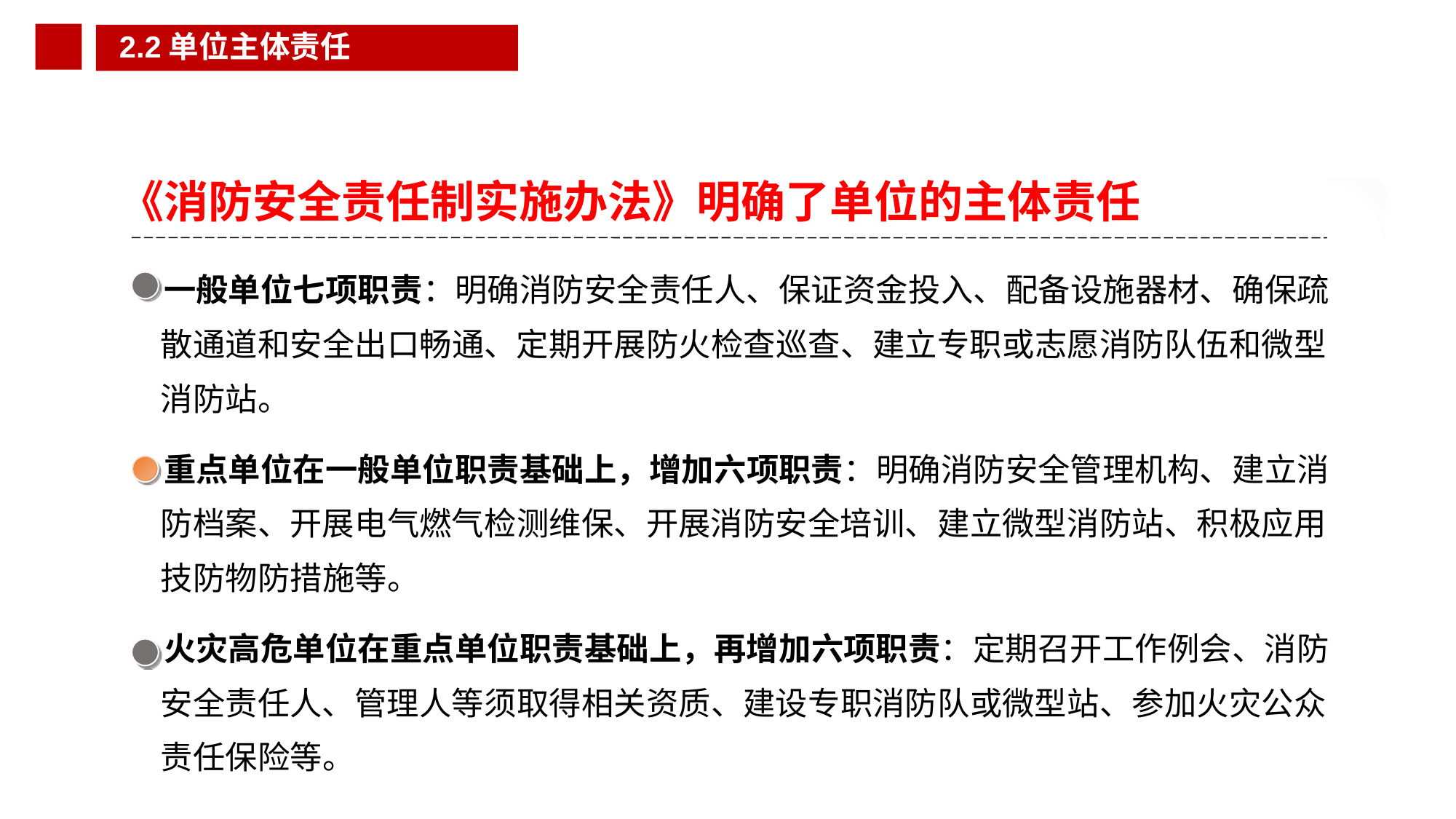

2.2单位主体责任

《消防安全责任制实施办法》明确了单位的主体责任

     一般单位七项职责：明确消防安全责任人、保证资金投入、配备设施器材、确保疏散通道和安全出口畅通、定期开展防火检查巡查、建立专职或志愿消防队伍和微型消防站。
     重点单位在一般单位职责基础上，增加六项职责：明确消防安全管理机构、建立消防档案、开展电气燃气检测维保、开展消防安全培训、建立微型消防站、积极应用技防物防措施等。
     火灾高危单位在重点单位职责基础上，再增加六项职责：定期召开工作例会、消防安全责任人、管理人等须取得相关资质、建设专职消防队或微型站、参加火灾公众责任保险等。